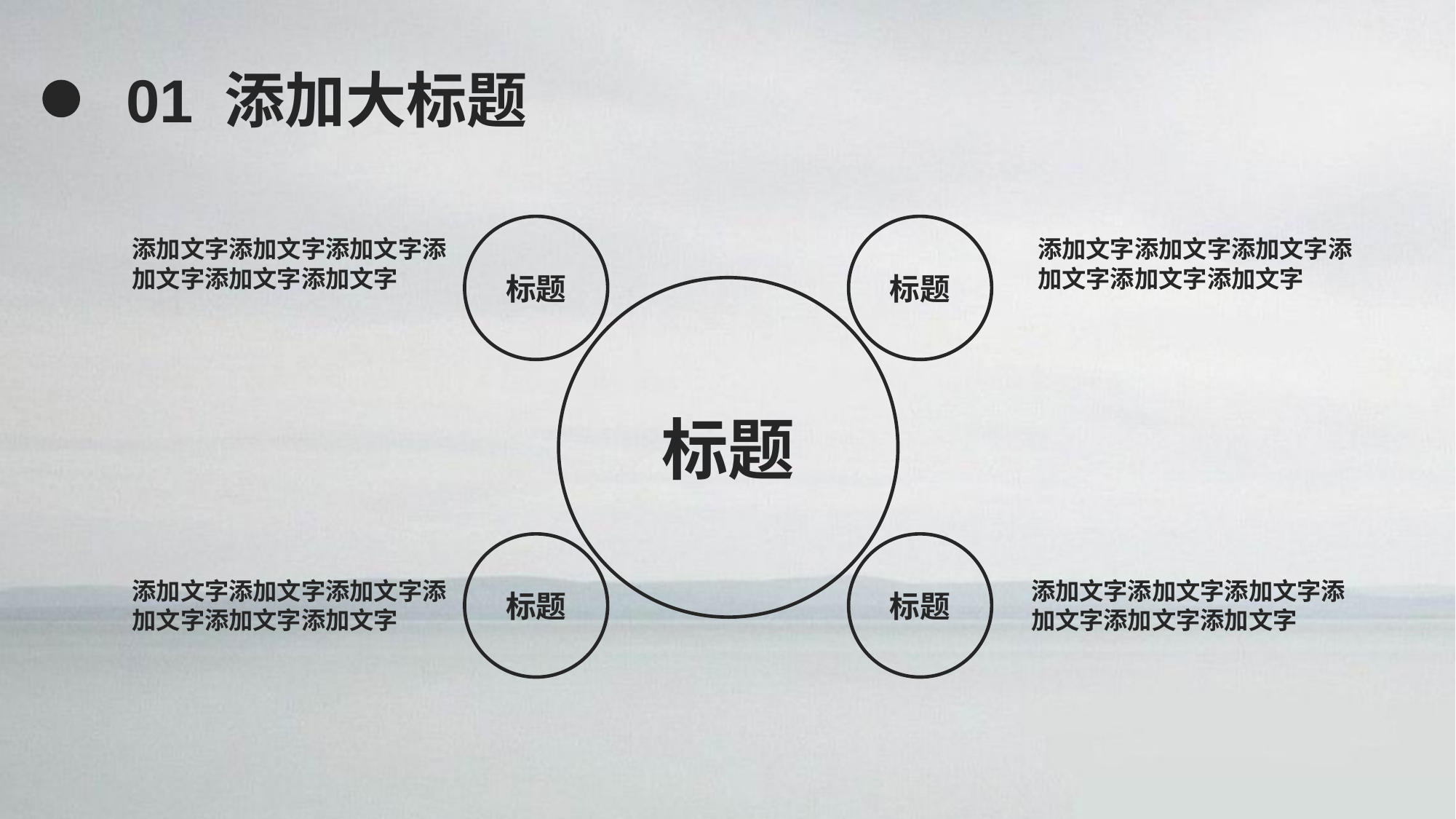

01 添加大标题

标题
标题
标题
标题
标题
添加文字添加文字添加文字添加文字添加文字添加文字
添加文字添加文字添加文字添加文字添加文字添加文字
添加文字添加文字添加文字添加文字添加文字添加文字
添加文字添加文字添加文字添加文字添加文字添加文字